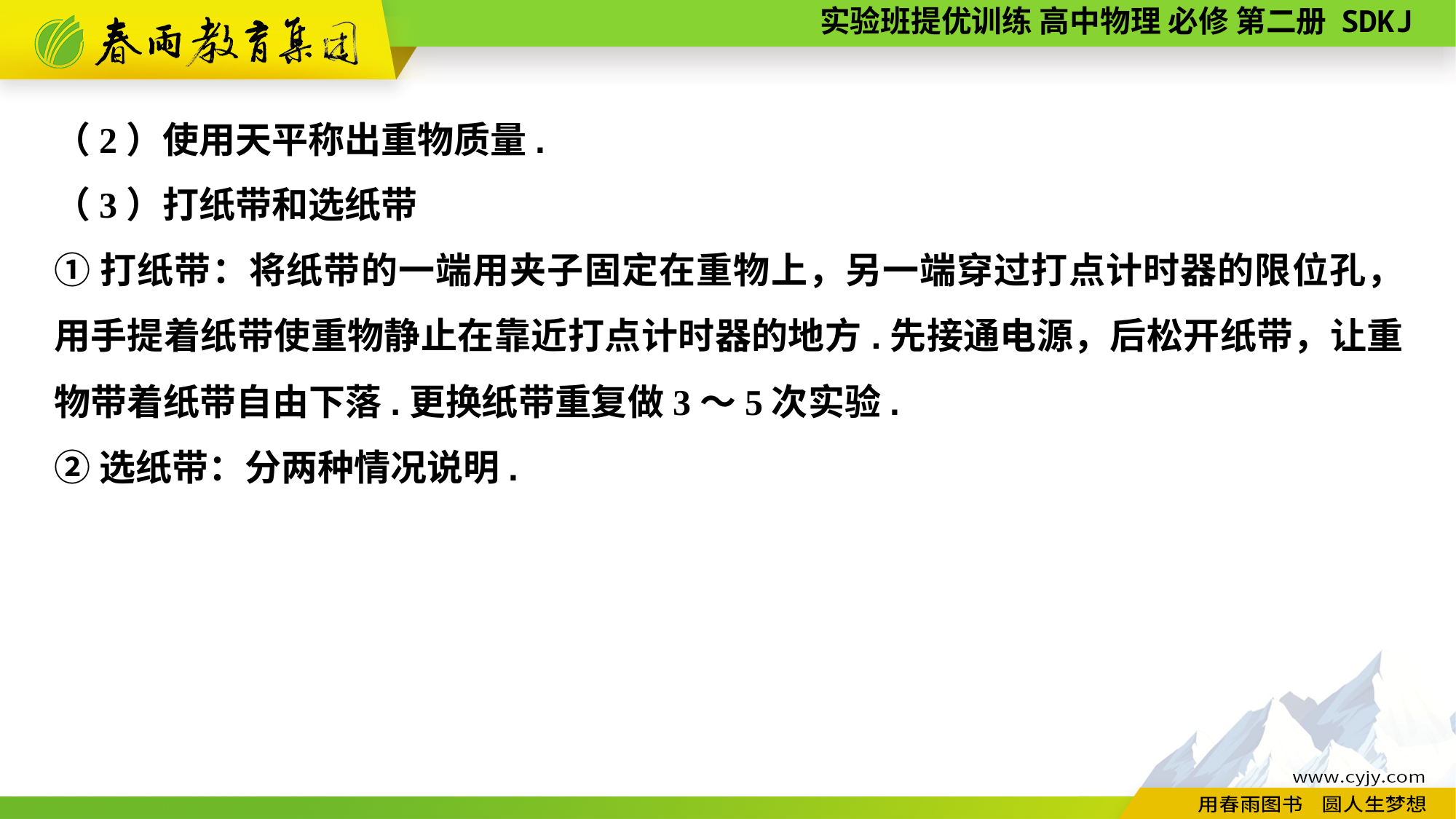

（2）使用天平称出重物质量.
（3）打纸带和选纸带
①打纸带：将纸带的一端用夹子固定在重物上，另一端穿过打点计时器的限位孔，用手提着纸带使重物静止在靠近打点计时器的地方.先接通电源，后松开纸带，让重物带着纸带自由下落.更换纸带重复做3～5次实验.
②选纸带：分两种情况说明.